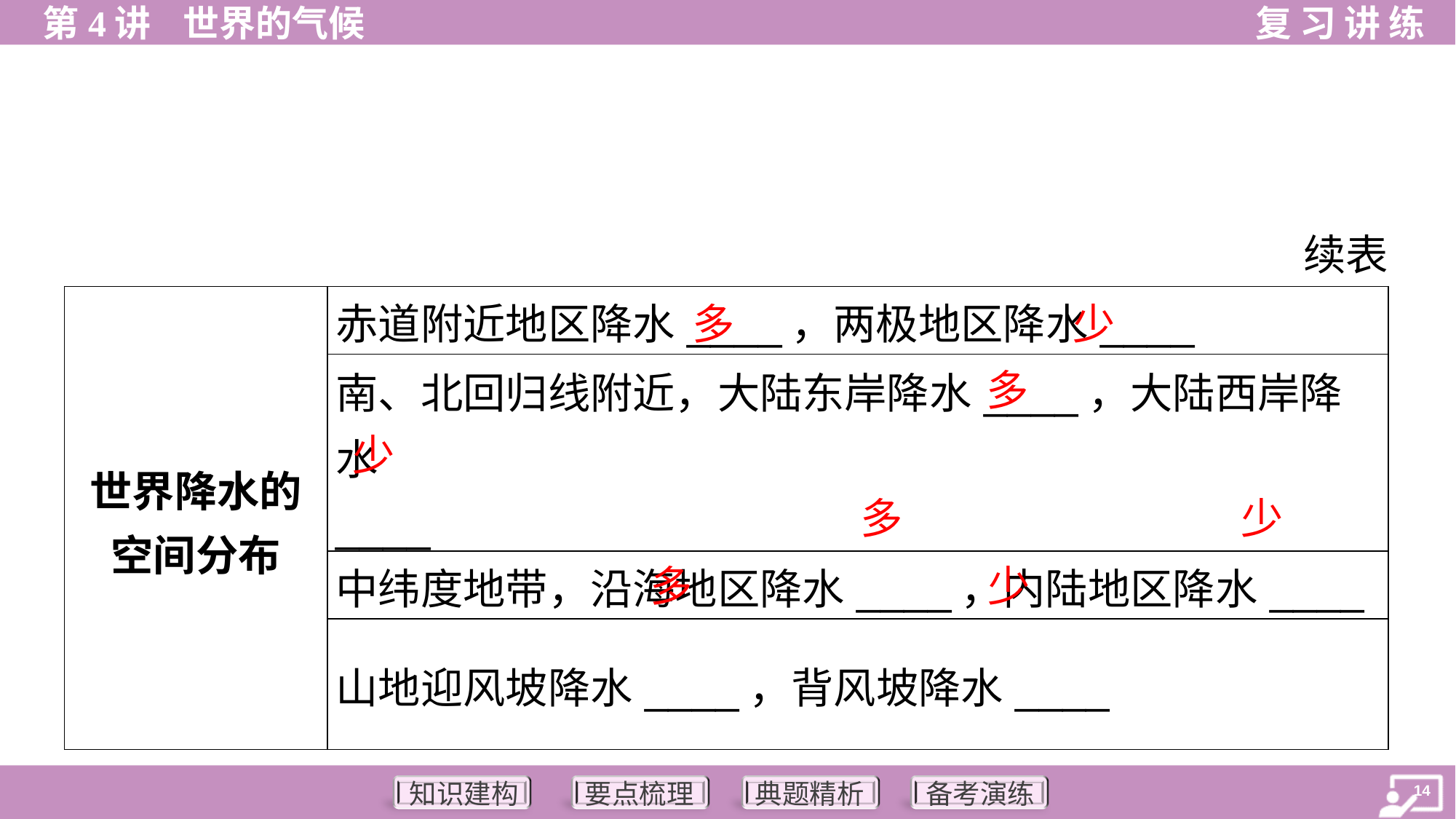

续表
多
少
| 世界降水的 空间分布 | 赤道附近地区降水\_\_\_\_，两极地区降水\_\_\_\_ |
| --- | --- |
|  | 南、北回归线附近，大陆东岸降水\_\_\_\_，大陆西岸降水 \_\_\_\_ |
|  | 中纬度地带，沿海地区降水\_\_\_\_，内陆地区降水\_\_\_\_ |
|  | 山地迎风坡降水\_\_\_\_，背风坡降水\_\_\_\_ |
多
少
多
少
多
少